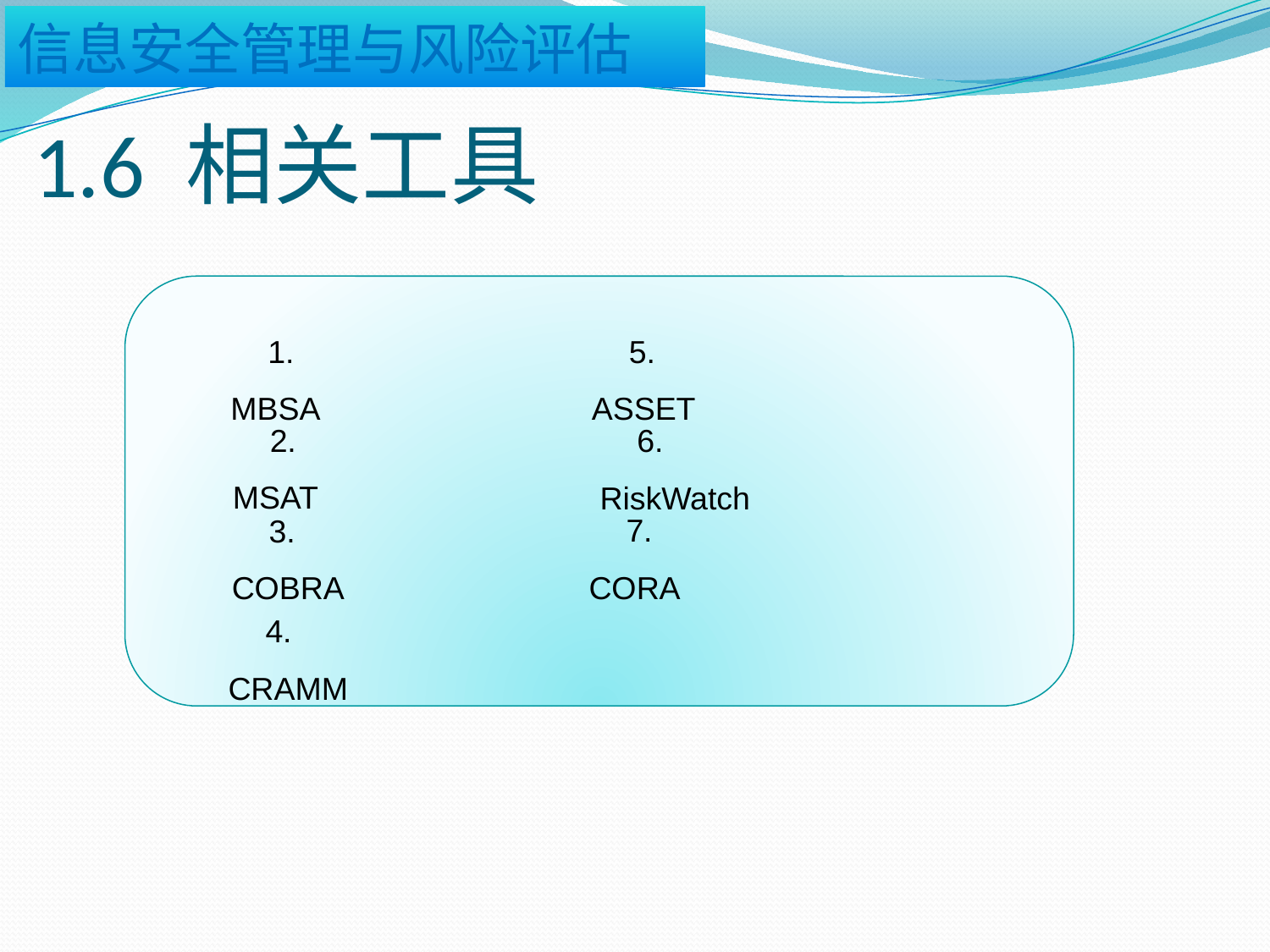

# 1.6 相关工具

1. MBSA
5. ASSET
2. MSAT
6. RiskWatch
7. CORA
3. COBRA
4. CRAMM